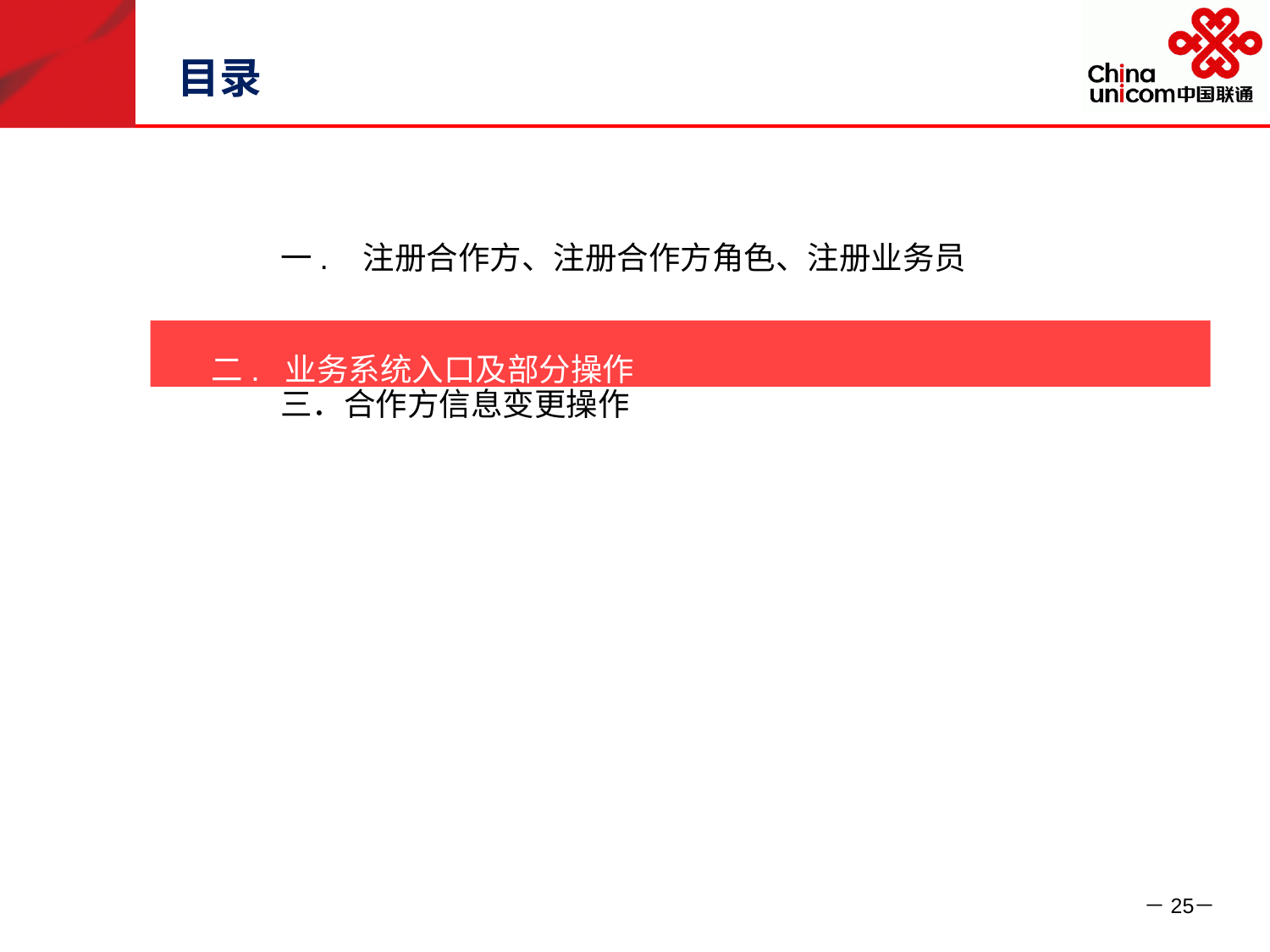

# 目录

一.   注册合作方、注册合作方角色、注册业务员

三．合作方信息变更操作

二.  业务系统入口及部分操作
－25－